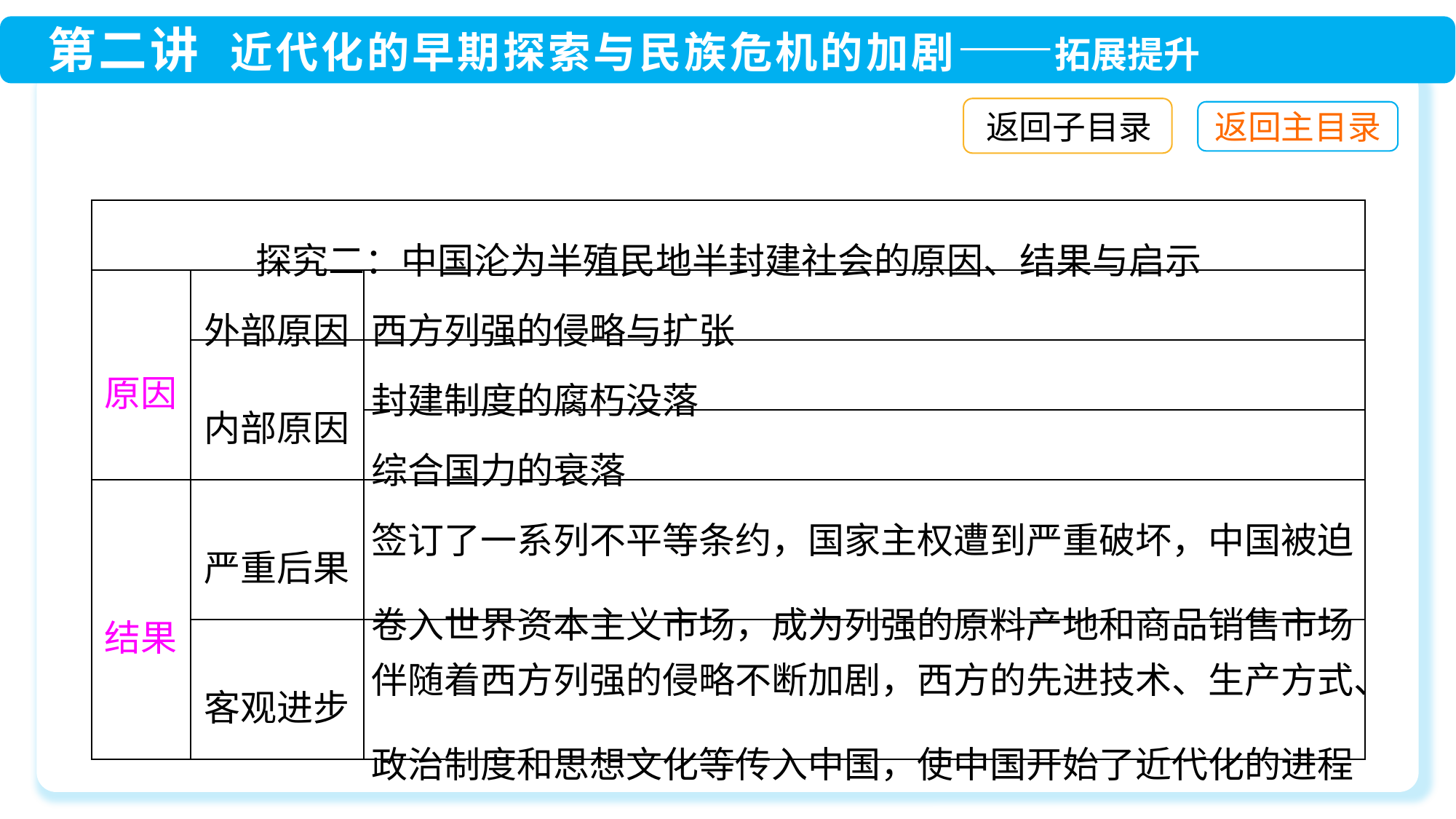

返回子目录
| 探究二：中国沦为半殖民地半封建社会的原因、结果与启示 |  |  |
| --- | --- | --- |
| 原因 | 外部原因 | 西方列强的侵略与扩张 |
|  | 内部原因 | 封建制度的腐朽没落 |
|  |  | 综合国力的衰落 |
| 结果 | 严重后果 | 签订了一系列不平等条约，国家主权遭到严重破坏，中国被迫卷入世界资本主义市场，成为列强的原料产地和商品销售市场 |
|  | 客观进步 | 伴随着西方列强的侵略不断加剧，西方的先进技术、生产方式、政治制度和思想文化等传入中国，使中国开始了近代化的进程 |